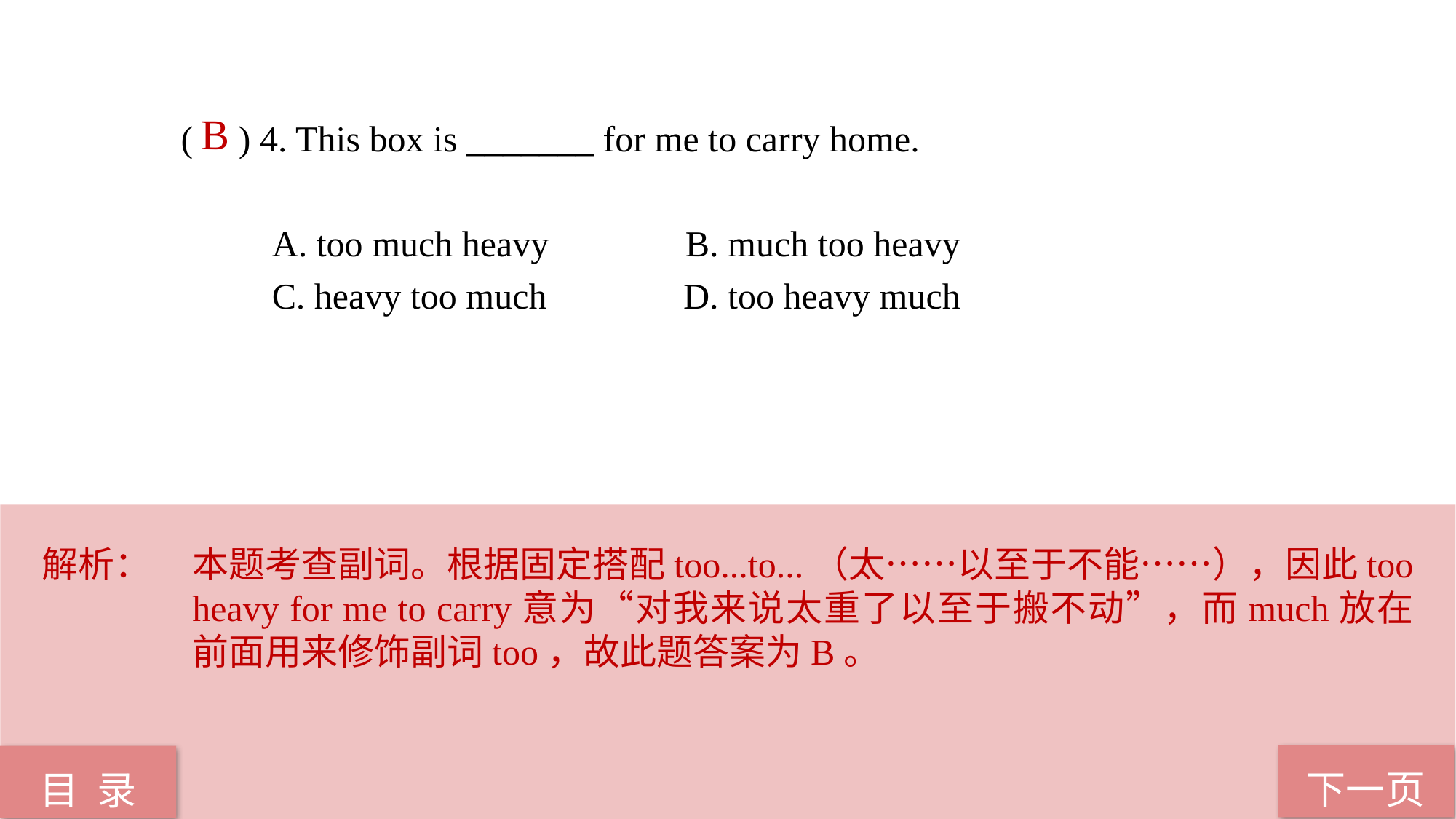

B
(     ) 4. This box is _______ for me to carry home.

          A. too much heavy               B. much too heavy
          C. heavy too much               D. too heavy much
解析：	本题考查副词。根据固定搭配too...to...（太……以至于不能……），因此too heavy for me to carry意为“对我来说太重了以至于搬不动”，而much放在前面用来修饰副词too，故此题答案为B。